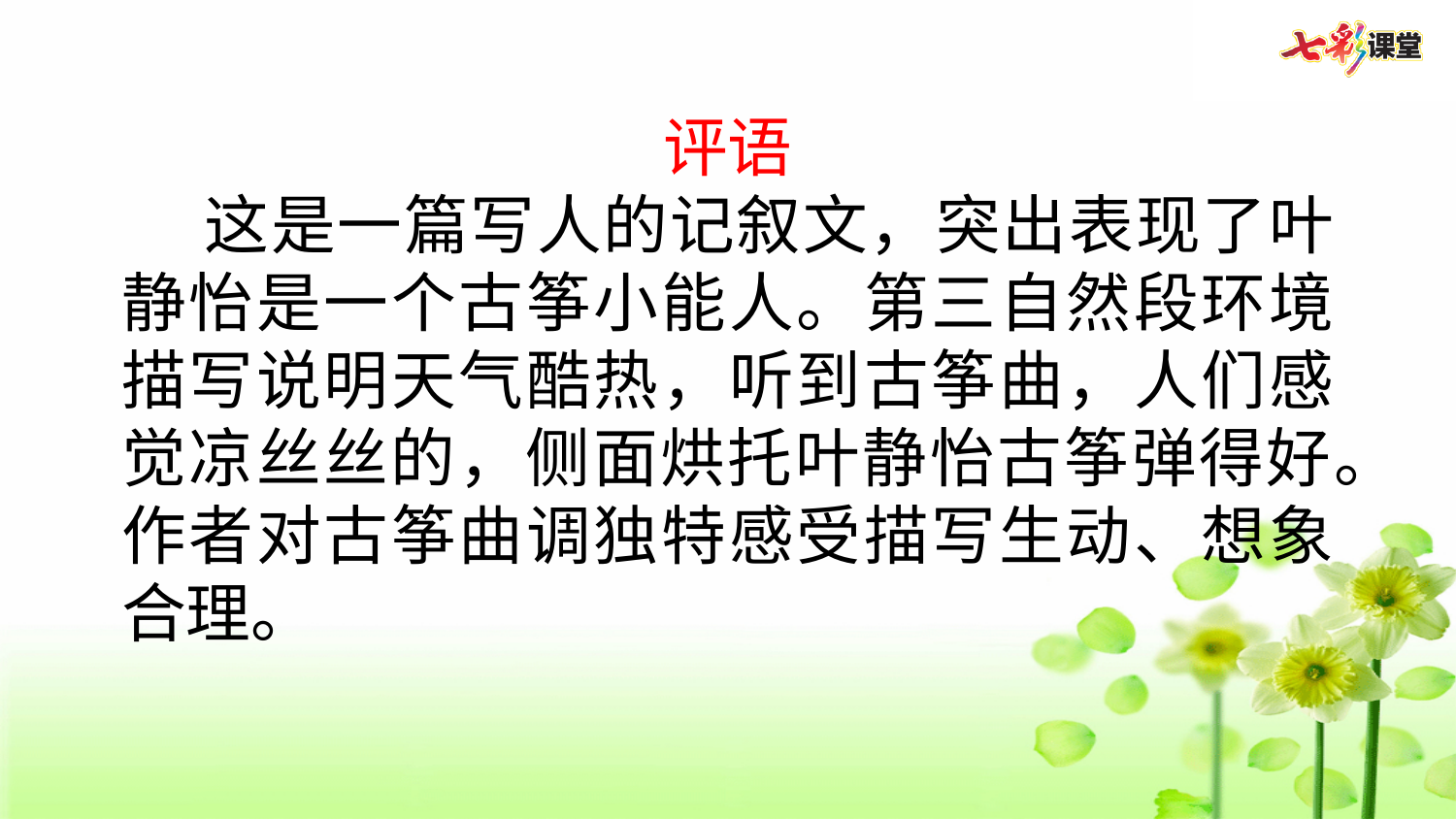

评语
    这是一篇写人的记叙文，突出表现了叶静怡是一个古筝小能人。第三自然段环境描写说明天气酷热，听到古筝曲，人们感觉凉丝丝的，侧面烘托叶静怡古筝弹得好。作者对古筝曲调独特感受描写生动、想象合理。